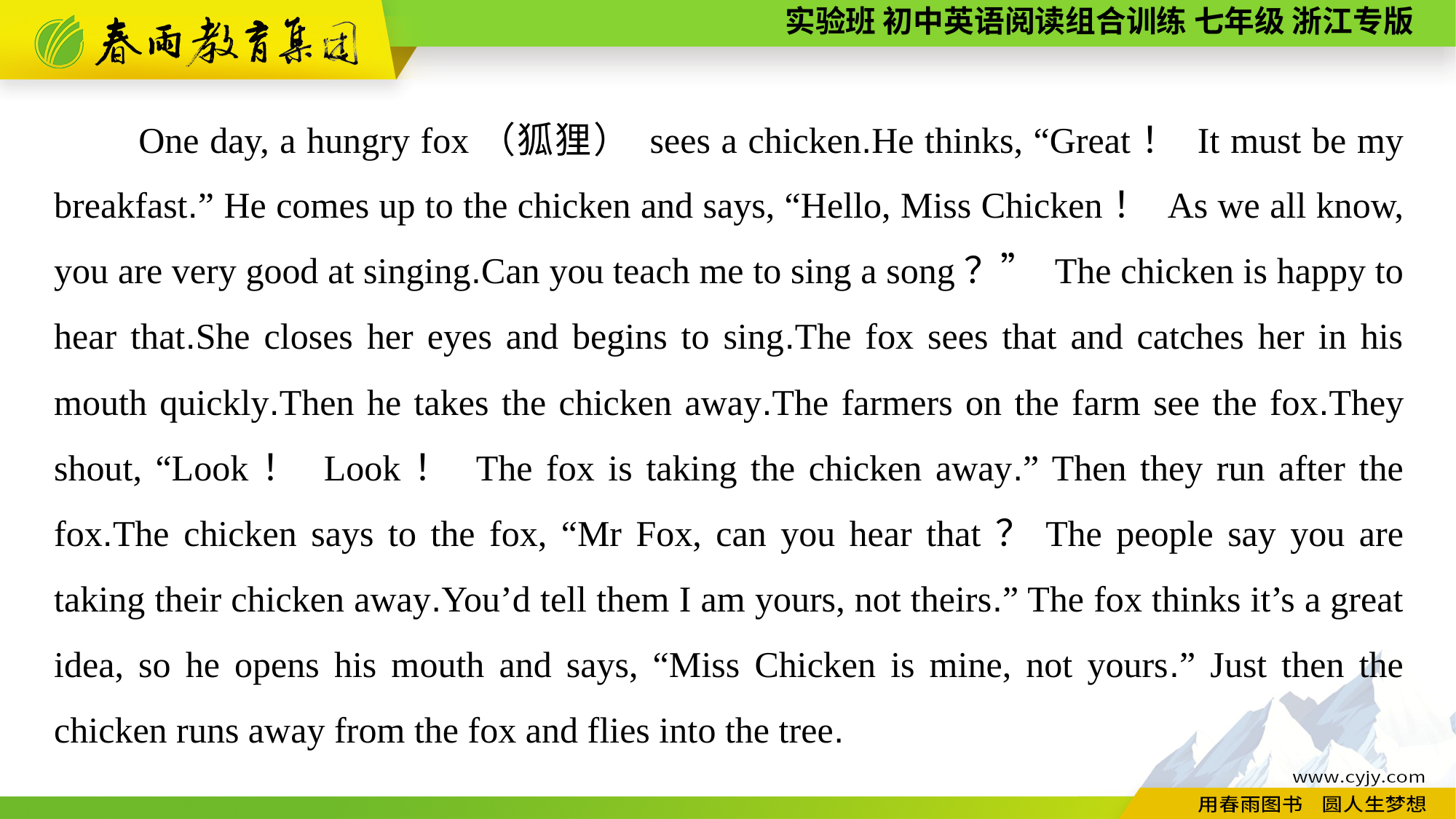

One day, a hungry fox（狐狸） sees a chicken.He thinks, “Great！ It must be my breakfast.” He comes up to the chicken and says, “Hello, Miss Chicken！ As we all know, you are very good at singing.Can you teach me to sing a song？” The chicken is happy to hear that.She closes her eyes and begins to sing.The fox sees that and catches her in his mouth quickly.Then he takes the chicken away.The farmers on the farm see the fox.They shout, “Look！ Look！ The fox is taking the chicken away.” Then they run after the fox.The chicken says to the fox, “Mr Fox, can you hear that？The people say you are taking their chicken away.You’d tell them I am yours, not theirs.” The fox thinks it’s a great idea, so he opens his mouth and says, “Miss Chicken is mine, not yours.” Just then the chicken runs away from the fox and flies into the tree.